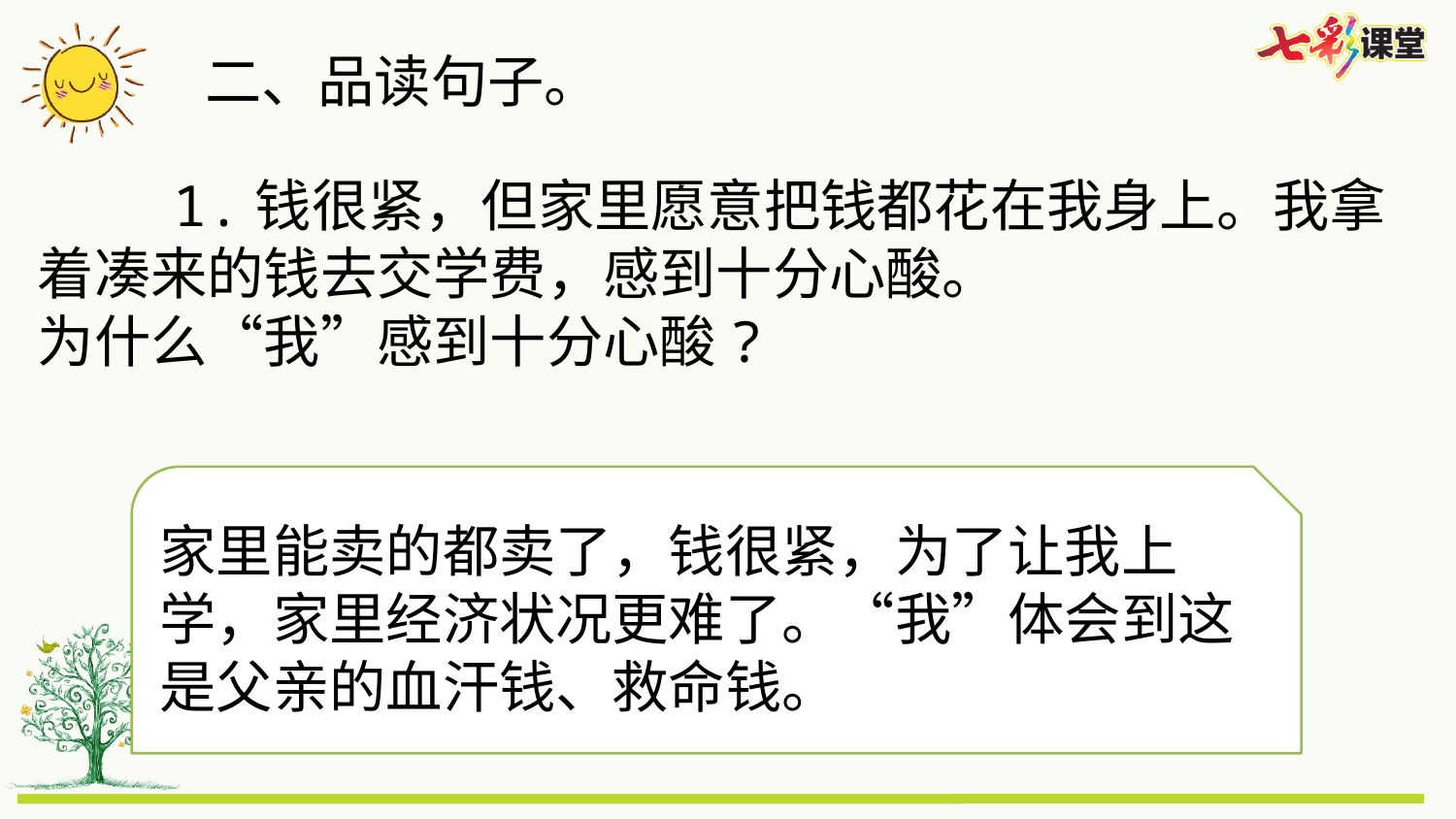

二、品读句子。
    1.钱很紧，但家里愿意把钱都花在我身上。我拿着凑来的钱去交学费，感到十分心酸。
为什么“我”感到十分心酸?
家里能卖的都卖了，钱很紧，为了让我上学，家里经济状况更难了。“我”体会到这是父亲的血汗钱、救命钱。